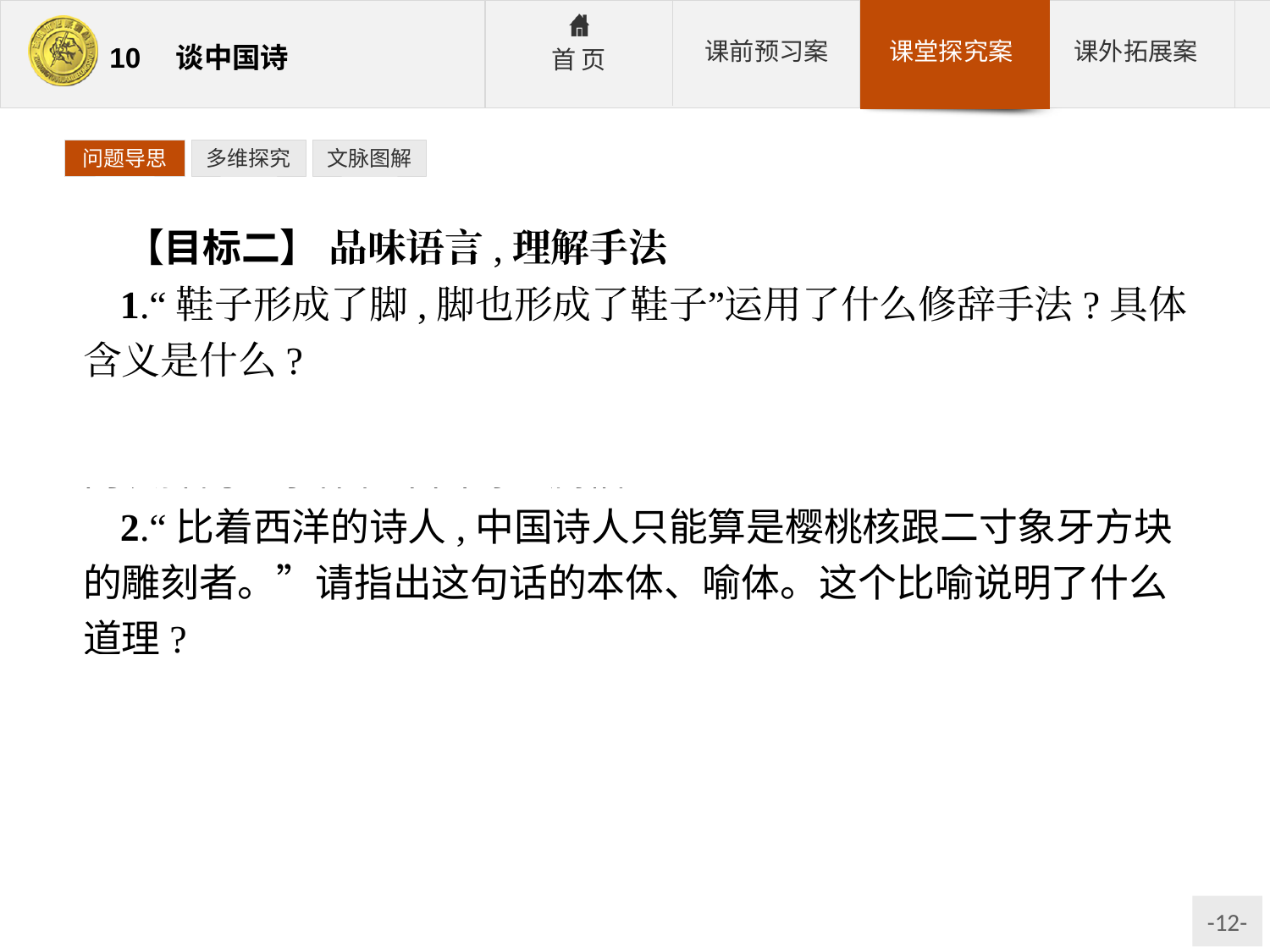

问题导思
多维探究
文脉图解
【目标二】 品味语言,理解手法
1.“鞋子形成了脚,脚也形成了鞋子”运用了什么修辞手法?具体含义是什么?
参考答案:暗喻。“鞋子”“脚”分别比喻中国诗不允许一字两次押韵的禁律和中国诗的篇幅。
2.“比着西洋的诗人,中国诗人只能算是樱桃核跟二寸象牙方块的雕刻者。”请指出这句话的本体、喻体。这个比喻说明了什么道理?
参考答案:①本体:中国诗。喻体:樱桃核跟二寸象牙方块。②本体:中国诗人。喻体:樱桃核跟二寸象牙方块的雕刻者。③这个比喻说明,与外国诗比较而言,中国诗篇幅短小。